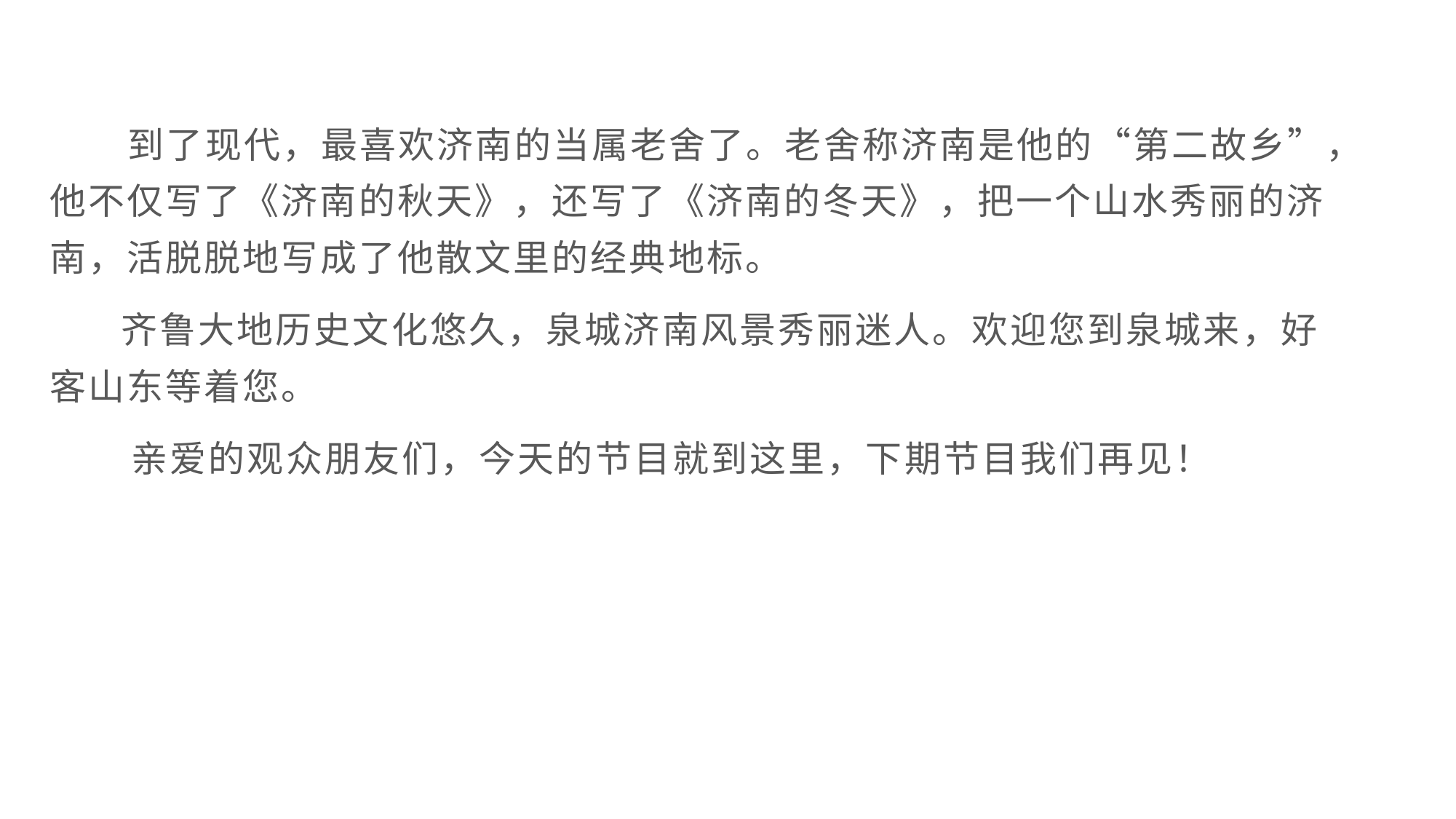

到了现代，最喜欢济南的当属老舍了。老舍称济南是他的“第二故乡”，他不仅写了《济南的秋天》，还写了《济南的冬天》，把一个山水秀丽的济南，活脱脱地写成了他散文里的经典地标。
      齐鲁大地历史文化悠久，泉城济南风景秀丽迷人。欢迎您到泉城来，好客山东等着您。
       亲爱的观众朋友们，今天的节目就到这里，下期节目我们再见！